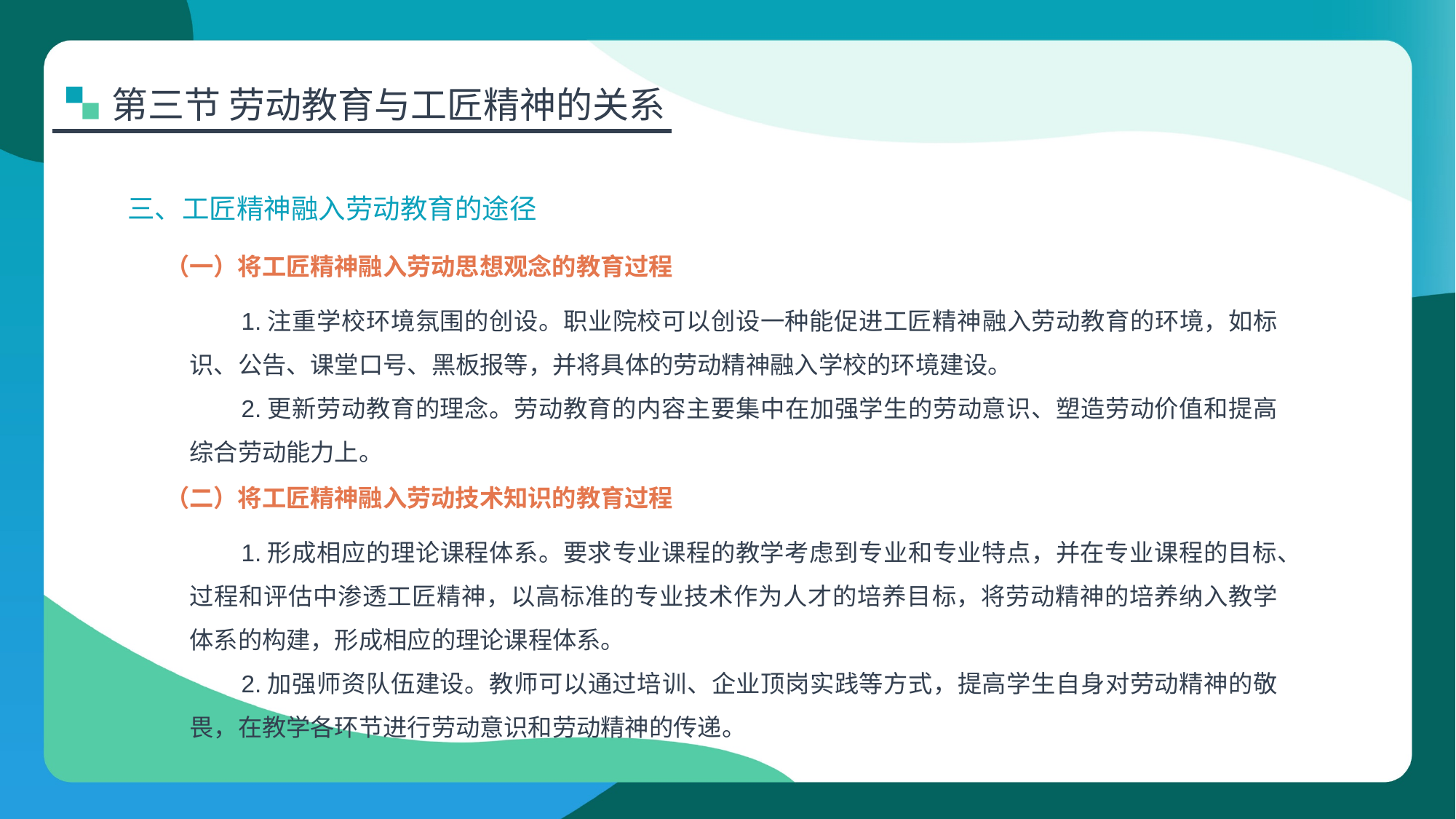

第三节 劳动教育与工匠精神的关系

三、工匠精神融入劳动教育的途径
（一）将工匠精神融入劳动思想观念的教育过程
1.注重学校环境氛围的创设。职业院校可以创设一种能促进工匠精神融入劳动教育的环境，如标识、公告、课堂口号、黑板报等，并将具体的劳动精神融入学校的环境建设。
2.更新劳动教育的理念。劳动教育的内容主要集中在加强学生的劳动意识、塑造劳动价值和提高综合劳动能力上。
（二）将工匠精神融入劳动技术知识的教育过程
1.形成相应的理论课程体系。要求专业课程的教学考虑到专业和专业特点，并在专业课程的目标、过程和评估中渗透工匠精神，以高标准的专业技术作为人才的培养目标，将劳动精神的培养纳入教学体系的构建，形成相应的理论课程体系。
2.加强师资队伍建设。教师可以通过培训、企业顶岗实践等方式，提高学生自身对劳动精神的敬畏，在教学各环节进行劳动意识和劳动精神的传递。